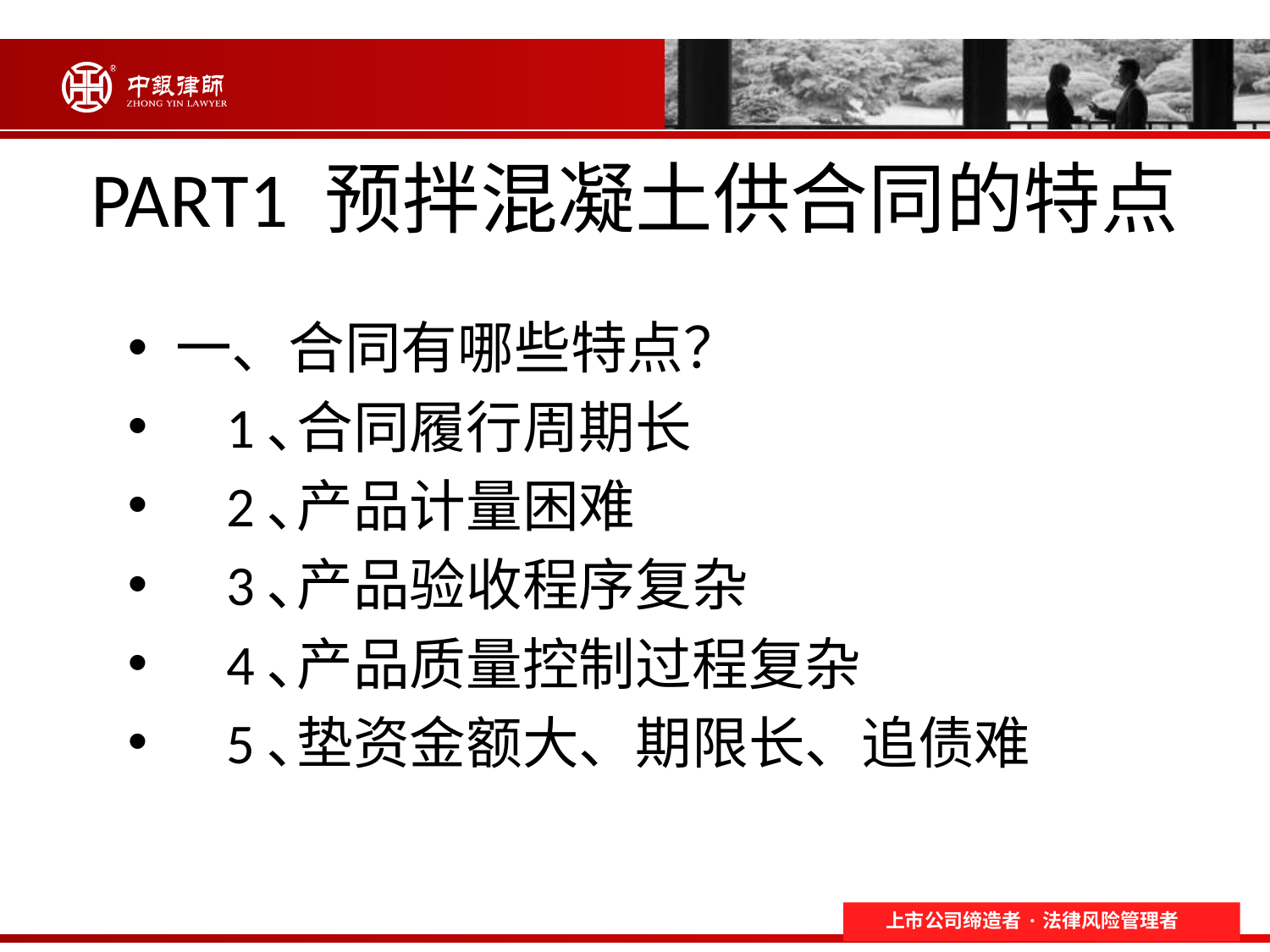

# PART1 预拌混凝土供合同的特点
一、合同有哪些特点？
    1､合同履行周期长
    2､产品计量困难
    3､产品验收程序复杂
    4､产品质量控制过程复杂
    5､垫资金额大、期限长、追债难